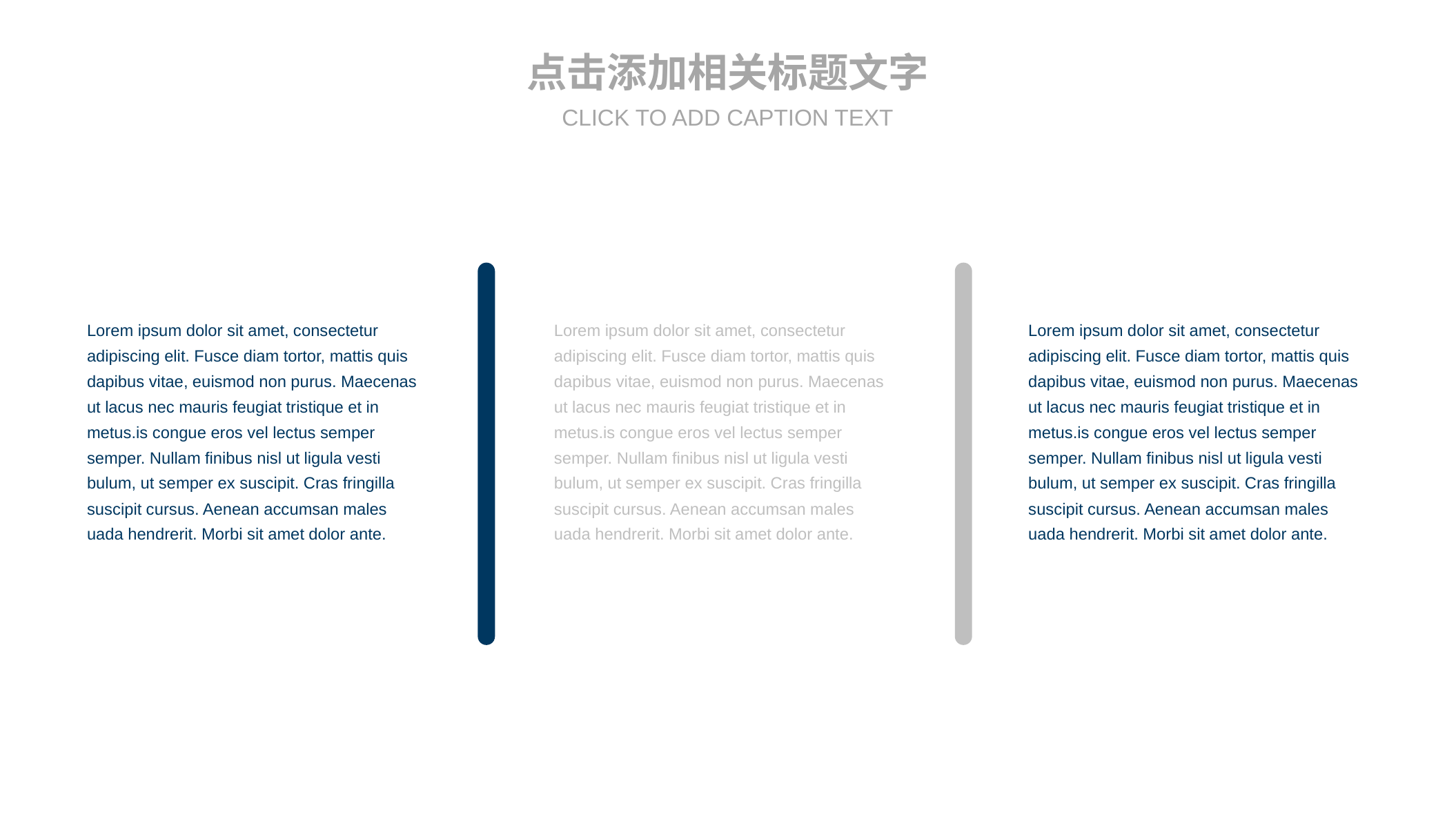

点击添加相关标题文字
CLICK TO ADD CAPTION TEXT

Lorem ipsum dolor sit amet, consectetur adipiscing elit. Fusce diam tortor, mattis quis dapibus vitae, euismod non purus. Maecenas ut lacus nec mauris feugiat tristique et in metus.is congue eros vel lectus semper semper. Nullam finibus nisl ut ligula vesti bulum, ut semper ex suscipit. Cras fringilla suscipit cursus. Aenean accumsan males uada hendrerit. Morbi sit amet dolor ante.
Lorem ipsum dolor sit amet, consectetur adipiscing elit. Fusce diam tortor, mattis quis dapibus vitae, euismod non purus. Maecenas ut lacus nec mauris feugiat tristique et in metus.is congue eros vel lectus semper semper. Nullam finibus nisl ut ligula vesti bulum, ut semper ex suscipit. Cras fringilla suscipit cursus. Aenean accumsan males uada hendrerit. Morbi sit amet dolor ante.
Lorem ipsum dolor sit amet, consectetur adipiscing elit. Fusce diam tortor, mattis quis dapibus vitae, euismod non purus. Maecenas ut lacus nec mauris feugiat tristique et in metus.is congue eros vel lectus semper semper. Nullam finibus nisl ut ligula vesti bulum, ut semper ex suscipit. Cras fringilla suscipit cursus. Aenean accumsan males uada hendrerit. Morbi sit amet dolor ante.